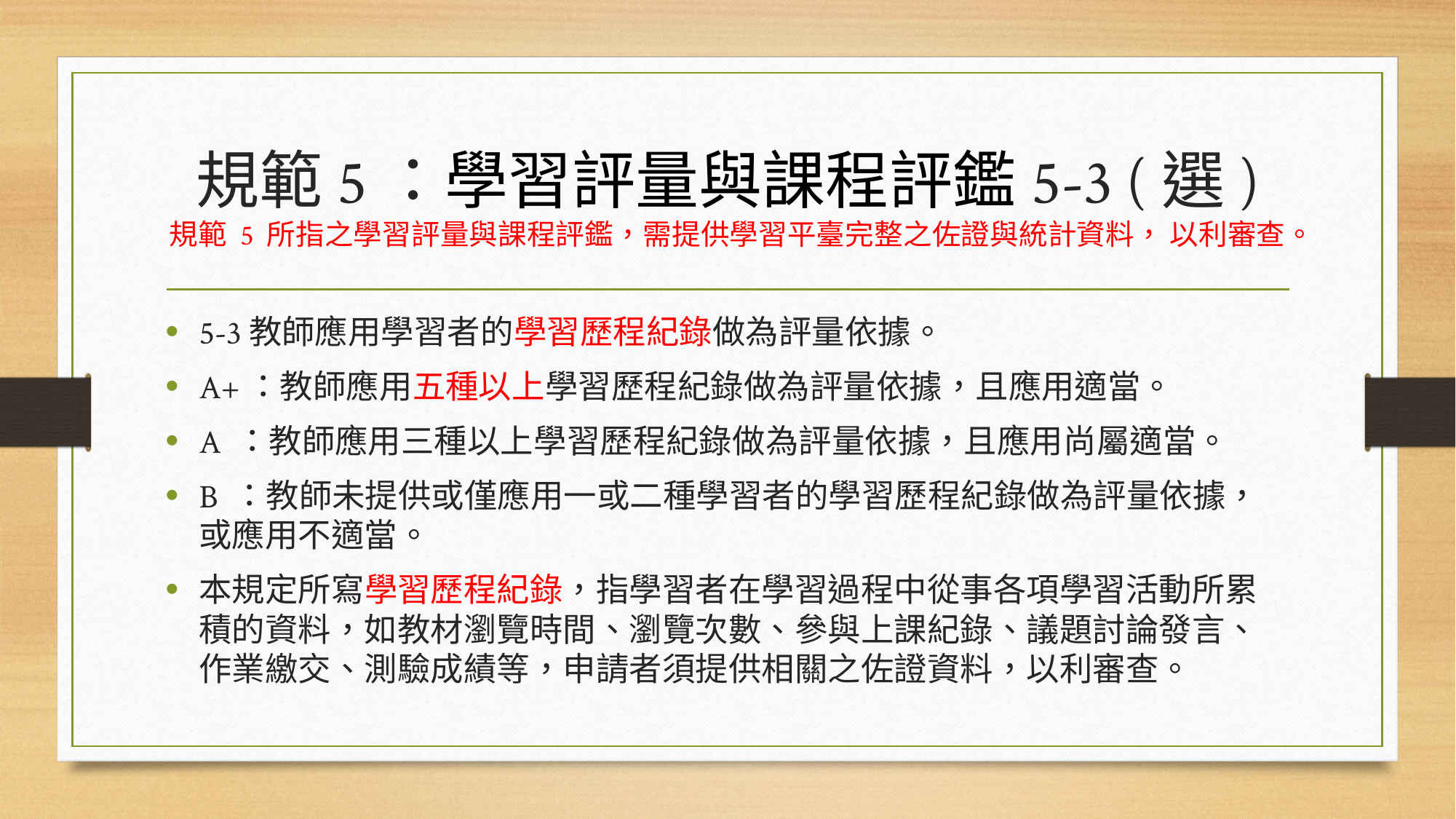

# 規範5：學習評量與課程評鑑5-3 (選) 規範 5 所指之學習評量與課程評鑑，需提供學習平臺完整之佐證與統計資料， 以利審查。
5-3教師應用學習者的學習歷程紀錄做為評量依據。
A+：教師應用五種以上學習歷程紀錄做為評量依據，且應用適當。
A ：教師應用三種以上學習歷程紀錄做為評量依據，且應用尚屬適當。
B ：教師未提供或僅應用一或二種學習者的學習歷程紀錄做為評量依據， 或應用不適當。
本規定所寫學習歷程紀錄，指學習者在學習過程中從事各項學習活動所累積的資料，如教材瀏覽時間、瀏覽次數、參與上課紀錄、議題討論發言、作業繳交、測驗成績等，申請者須提供相關之佐證資料，以利審查。